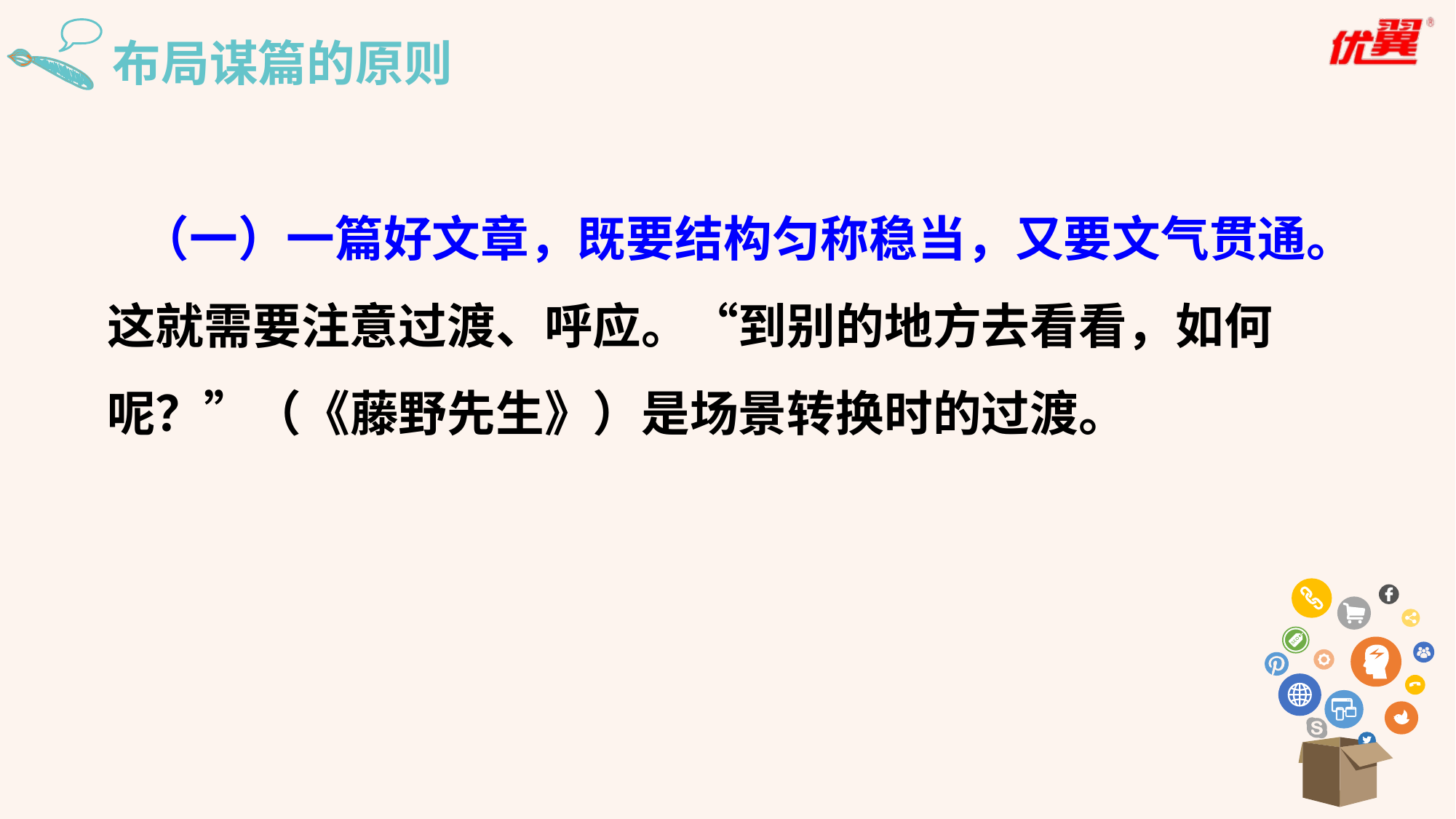

布局谋篇的原则

  （一）一篇好文章，既要结构匀称稳当，又要文气贯通。这就需要注意过渡、呼应。“到别的地方去看看，如何呢？”（《藤野先生》）是场景转换时的过渡。